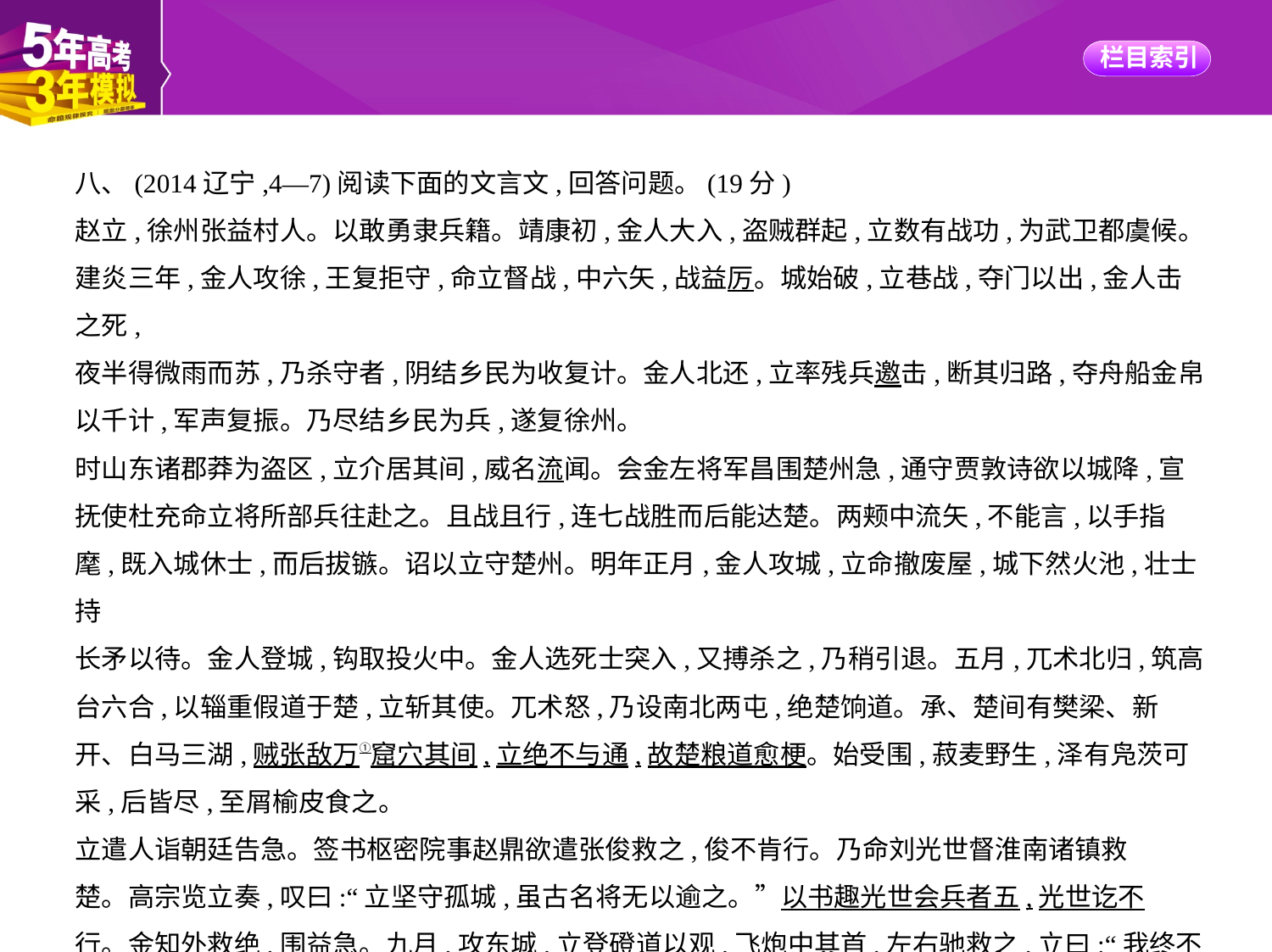

八、(2014辽宁,4—7)阅读下面的文言文,回答问题。(19分)
赵立,徐州张益村人。以敢勇隶兵籍。靖康初,金人大入,盗贼群起,立数有战功,为武卫都虞候。
建炎三年,金人攻徐,王复拒守,命立督战,中六矢,战益厉。城始破,立巷战,夺门以出,金人击之死,
夜半得微雨而苏,乃杀守者,阴结乡民为收复计。金人北还,立率残兵邀击,断其归路,夺舟船金帛
以千计,军声复振。乃尽结乡民为兵,遂复徐州。
时山东诸郡莽为盗区,立介居其间,威名流闻。会金左将军昌围楚州急,通守贾敦诗欲以城降,宣
抚使杜充命立将所部兵往赴之。且战且行,连七战胜而后能达楚。两颊中流矢,不能言,以手指
麾,既入城休士,而后拔镞。诏以立守楚州。明年正月,金人攻城,立命撤废屋,城下然火池,壮士持
长矛以待。金人登城,钩取投火中。金人选死士突入,又搏杀之,乃稍引退。五月,兀术北归,筑高
台六合,以辎重假道于楚,立斩其使。兀术怒,乃设南北两屯,绝楚饷道。承、楚间有樊梁、新
开、白马三湖,贼张敌万①窟穴其间,立绝不与通,故楚粮道愈梗。始受围,菽麦野生,泽有凫茨可
采,后皆尽,至屑榆皮食之。
立遣人诣朝廷告急。签书枢密院事赵鼎欲遣张俊救之,俊不肯行。乃命刘光世督淮南诸镇救
楚。高宗览立奏,叹曰:“立坚守孤城,虽古名将无以逾之。”以书趣光世会兵者五,光世讫不
行。金知外救绝,围益急。九月,攻东城,立登磴道以观,飞炮中其首,左右驰救之,立曰:“我终不